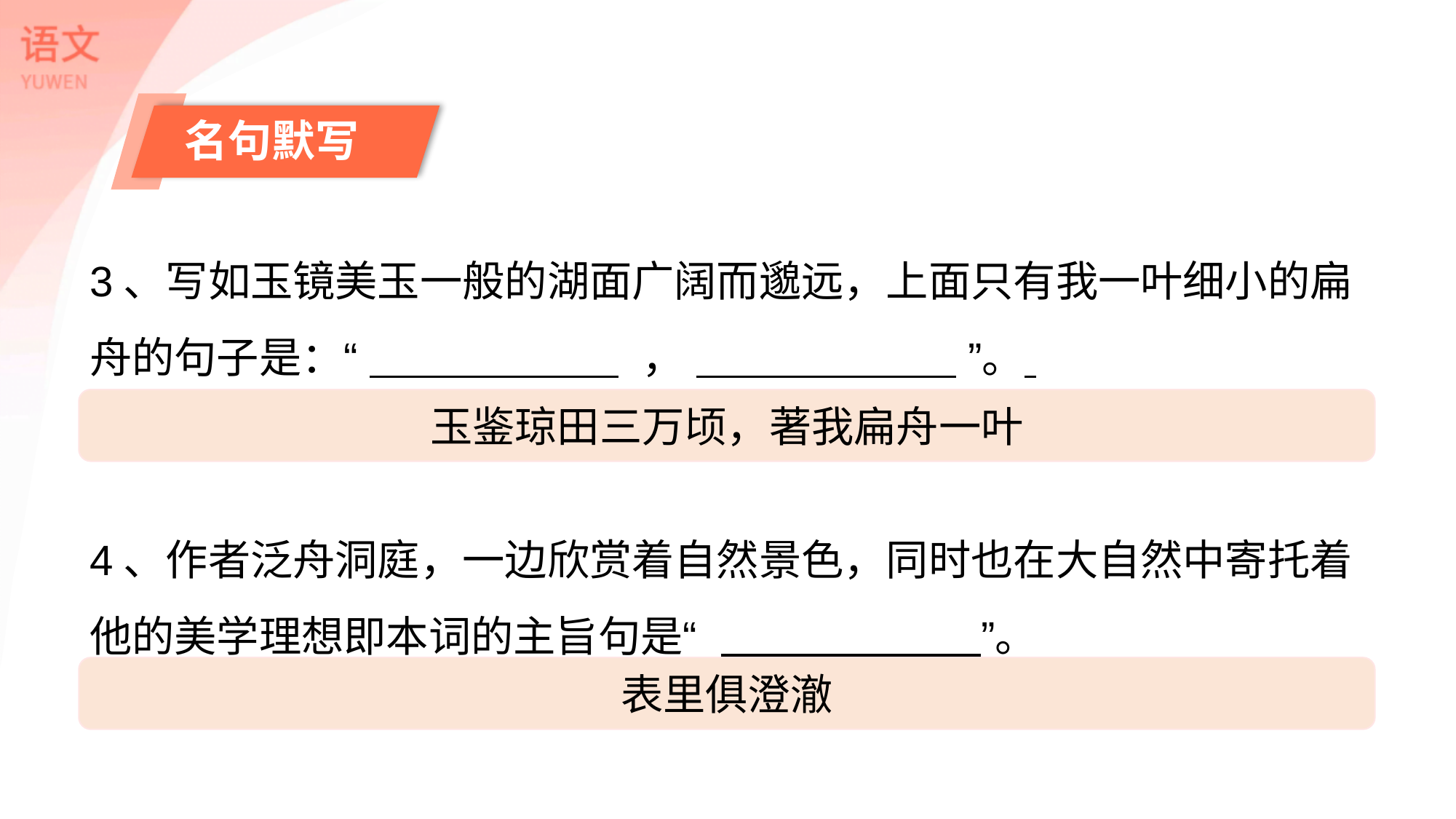

名句默写
3、写如玉镜美玉一般的湖面广阔而邈远，上面只有我一叶细小的扁舟的句子是：“                        ，                        ”。
玉鉴琼田三万顷，著我扁舟一叶
4、作者泛舟洞庭，一边欣赏着自然景色，同时也在大自然中寄托着他的美学理想即本词的主旨句是“                        ”。
表里俱澄澈